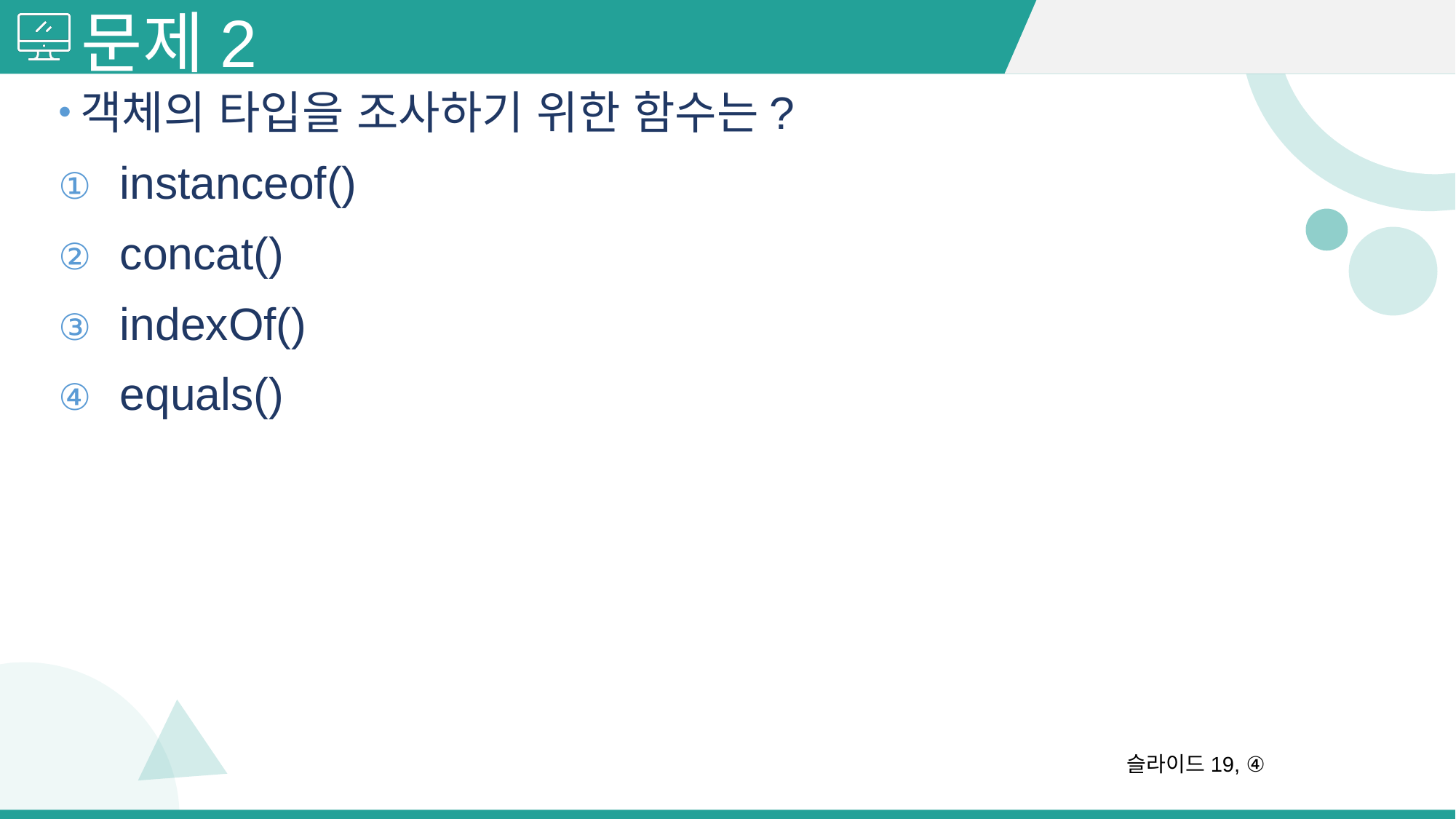

# 문제2
객체의 타입을 조사하기 위한 함수는?
instanceof()
concat()
indexOf()
equals()
슬라이드19, ④